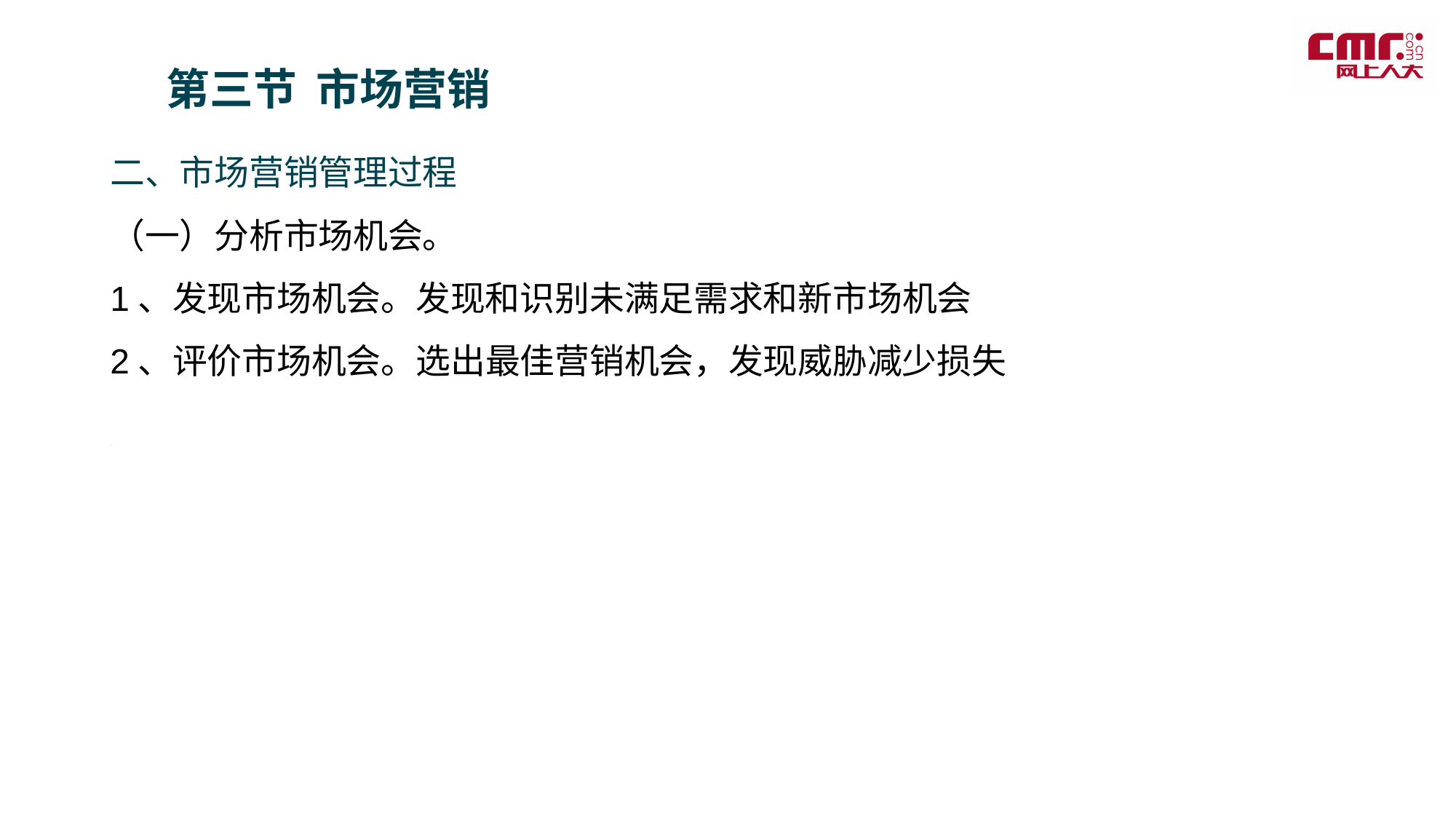

第三节  市场营销
二、市场营销管理过程
（一）分析市场机会。
1、发现市场机会。发现和识别未满足需求和新市场机会
2、评价市场机会。选出最佳营销机会，发现威胁减少损失

＝